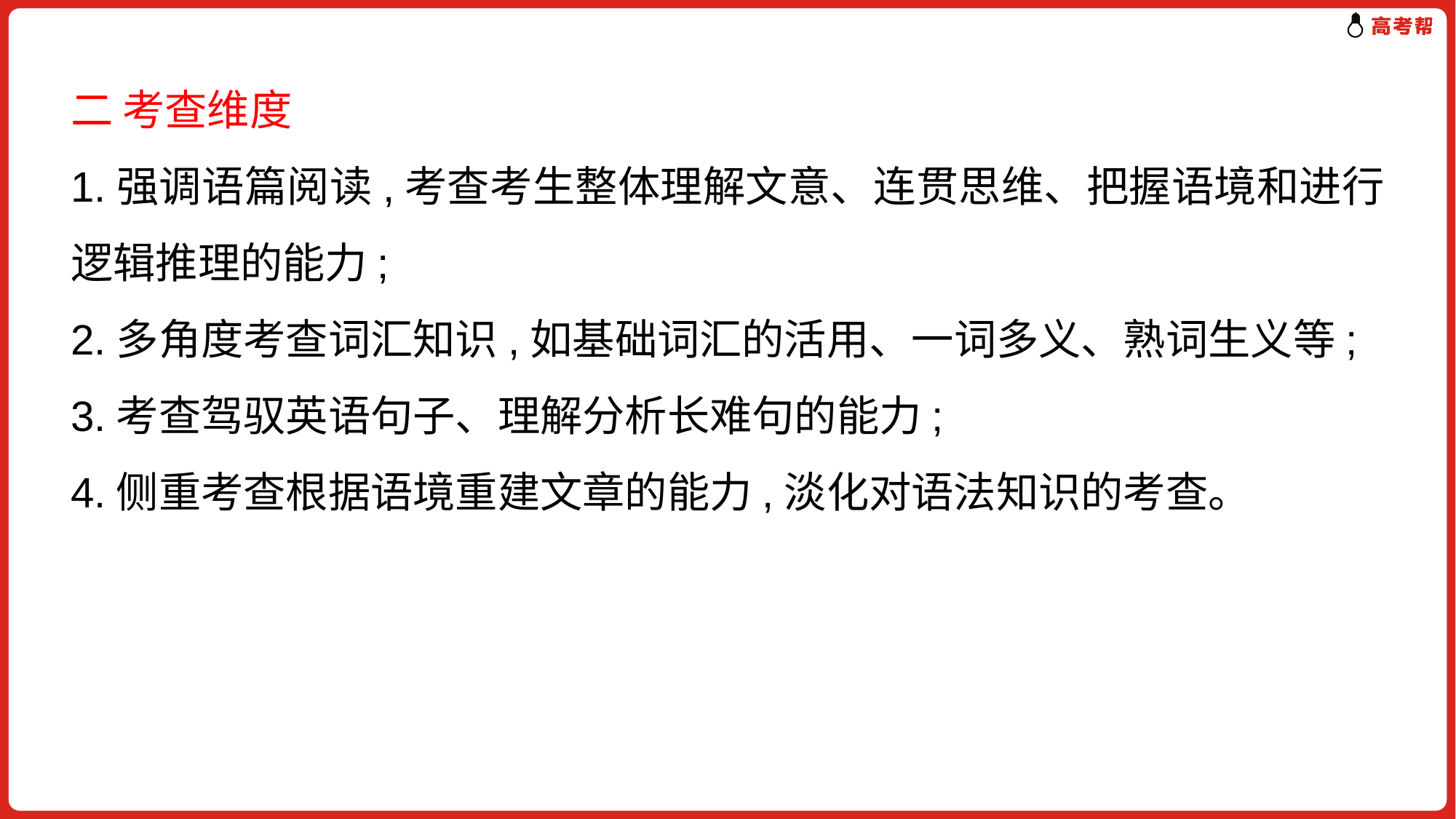

二 考查维度
1.强调语篇阅读,考查考生整体理解文意、连贯思维、把握语境和进行逻辑推理的能力;
2.多角度考查词汇知识,如基础词汇的活用、一词多义、熟词生义等;
3.考查驾驭英语句子、理解分析长难句的能力;
4.侧重考查根据语境重建文章的能力,淡化对语法知识的考查。